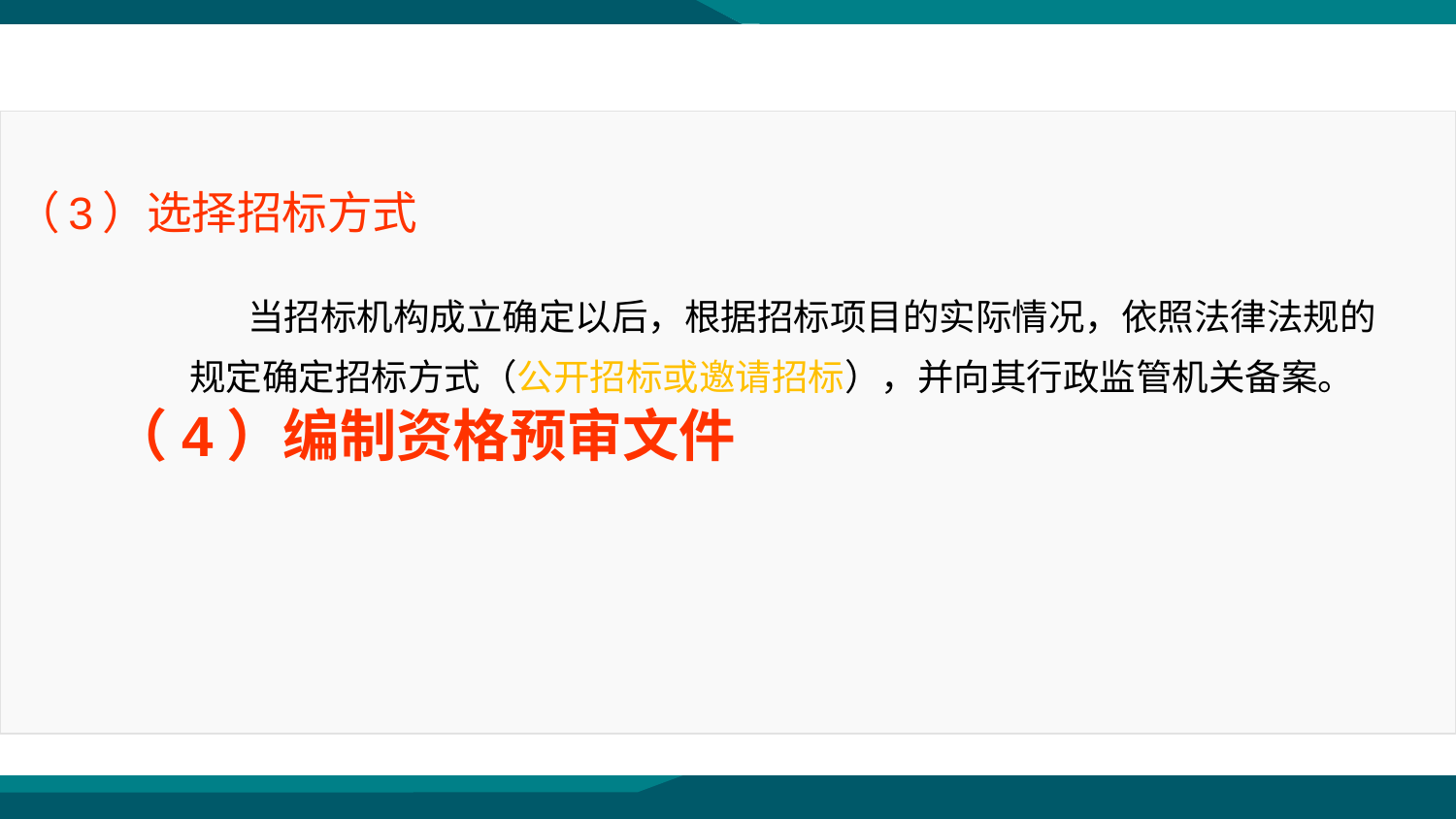

（3）选择招标方式
　　当招标机构成立确定以后，根据招标项目的实际情况，依照法律法规的规定确定招标方式（公开招标或邀请招标），并向其行政监管机关备案。
（4）编制资格预审文件